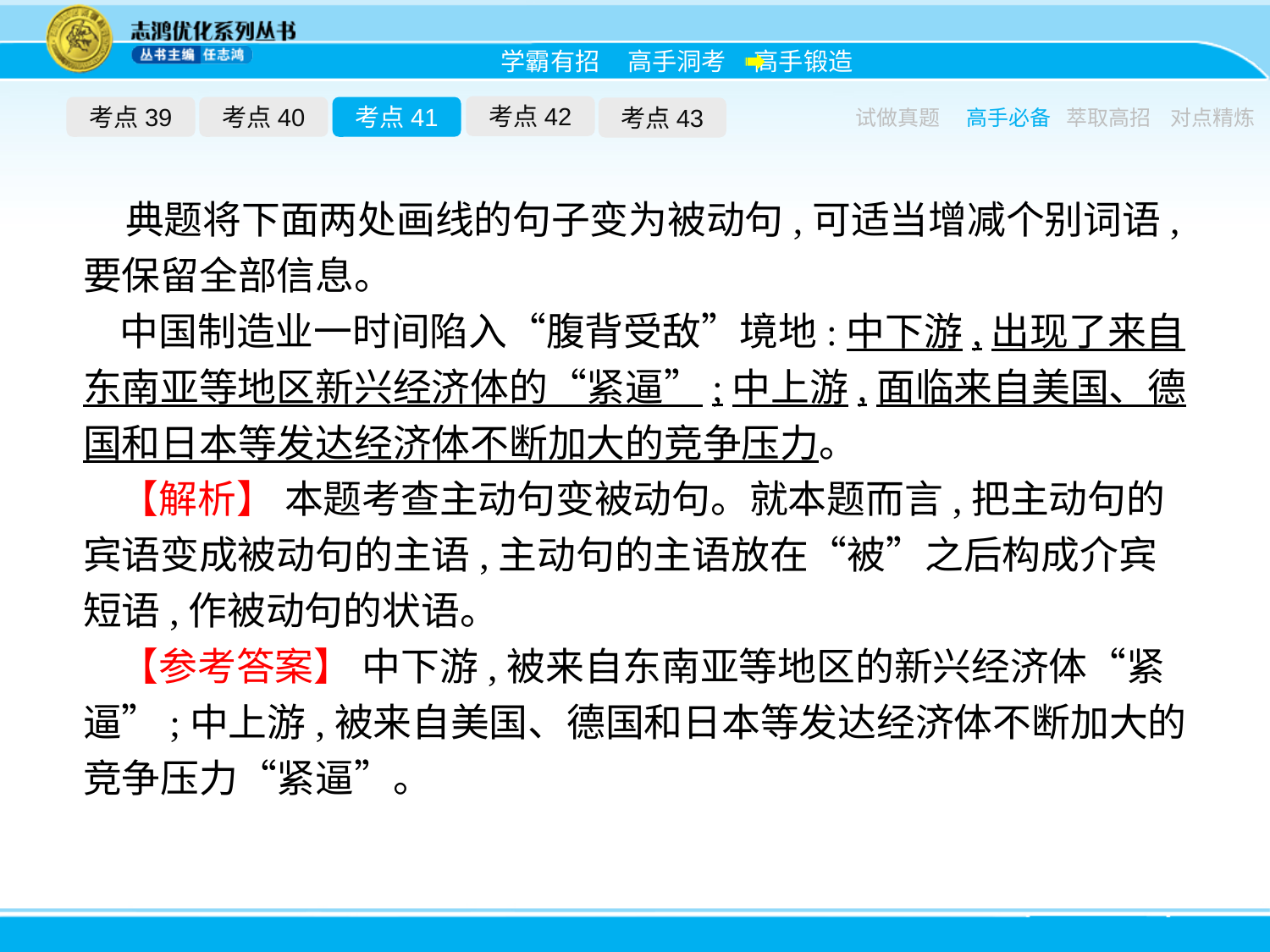

考点42
考点39
考点40
考点41
考点43
试做真题
高手必备
萃取高招
对点精炼
典题将下面两处画线的句子变为被动句,可适当增减个别词语,要保留全部信息。
中国制造业一时间陷入“腹背受敌”境地:中下游,出现了来自东南亚等地区新兴经济体的“紧逼”;中上游,面临来自美国、德国和日本等发达经济体不断加大的竞争压力。
【解析】 本题考查主动句变被动句。就本题而言,把主动句的宾语变成被动句的主语,主动句的主语放在“被”之后构成介宾短语,作被动句的状语。
【参考答案】 中下游,被来自东南亚等地区的新兴经济体“紧逼”;中上游,被来自美国、德国和日本等发达经济体不断加大的竞争压力“紧逼”。